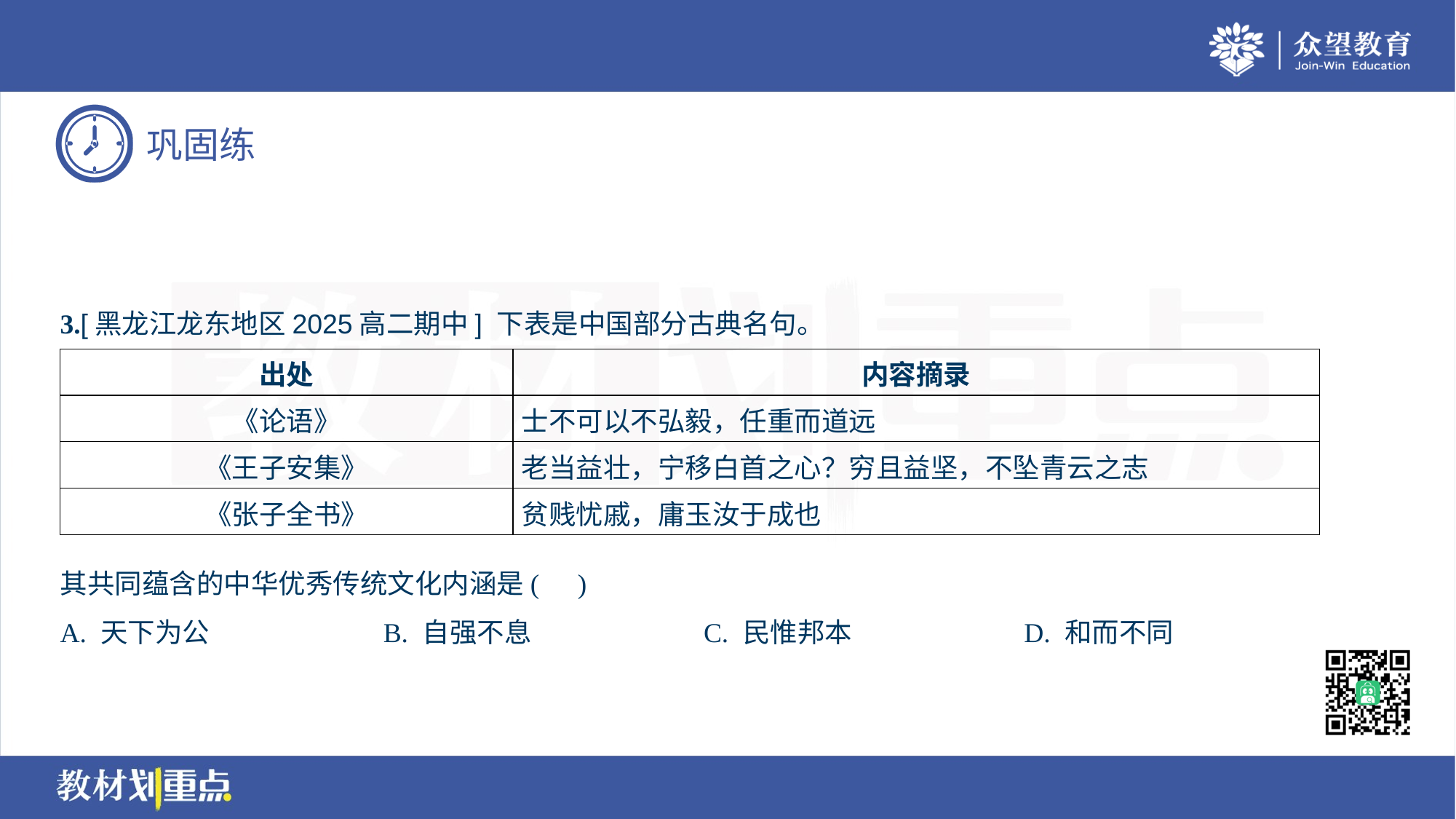

3.[黑龙江龙东地区2025高二期中] 下表是中国部分古典名句。
| 出处 | 内容摘录 |
| --- | --- |
| 《论语》 | 士不可以不弘毅，任重而道远 |
| 《王子安集》 | 老当益壮，宁移白首之心？穷且益坚，不坠青云之志 |
| 《张子全书》 | 贫贱忧戚，庸玉汝于成也 |
其共同蕴含的中华优秀传统文化内涵是(     )
A. 天下为公	B. 自强不息	C. 民惟邦本	D. 和而不同